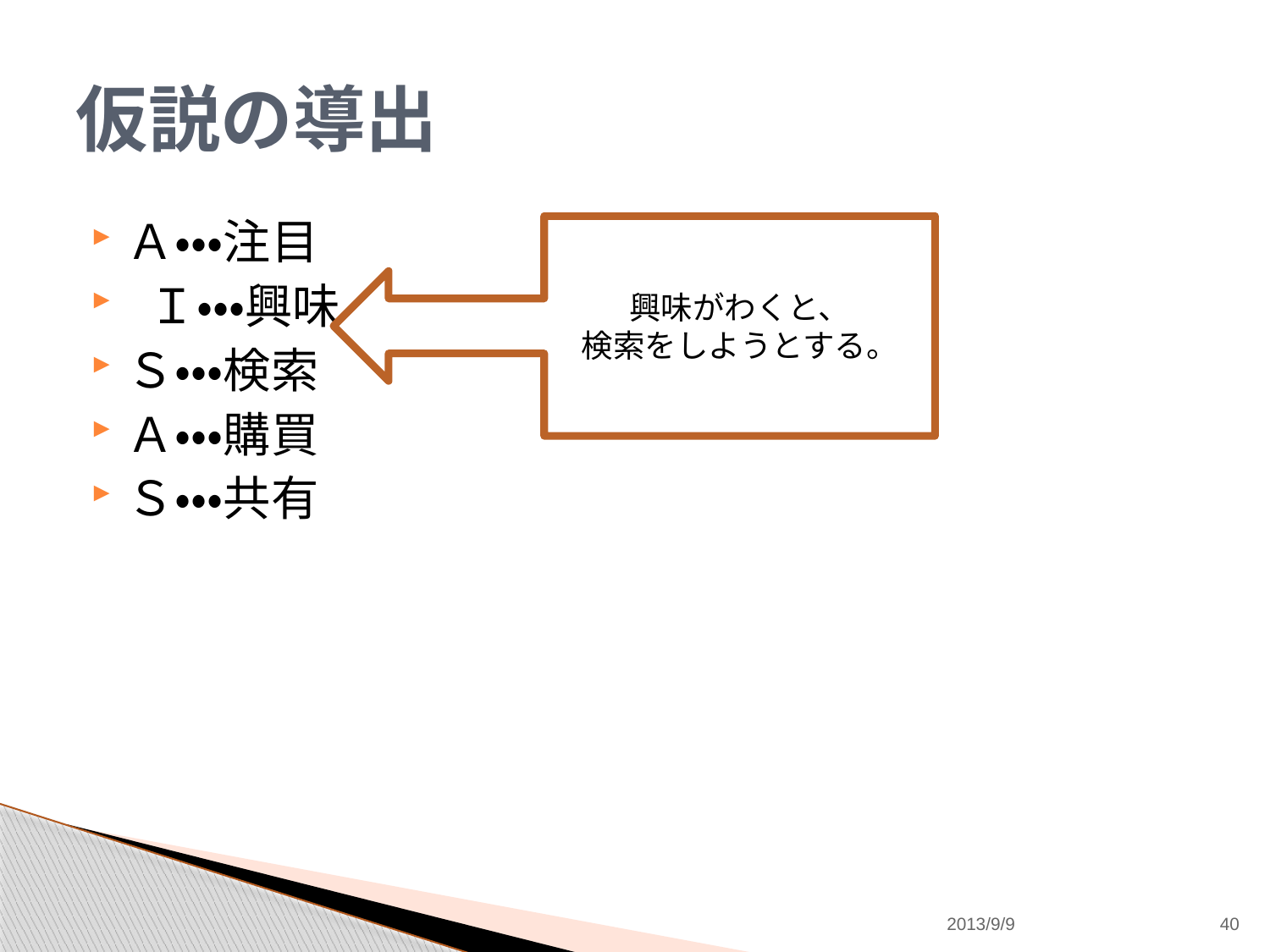

# 仮説の導出
Ａ・・・注目
 Ｉ・・・興味
Ｓ・・・検索
Ａ・・・購買
Ｓ・・・共有
興味がわくと、
検索をしようとする。
2013/9/9
40